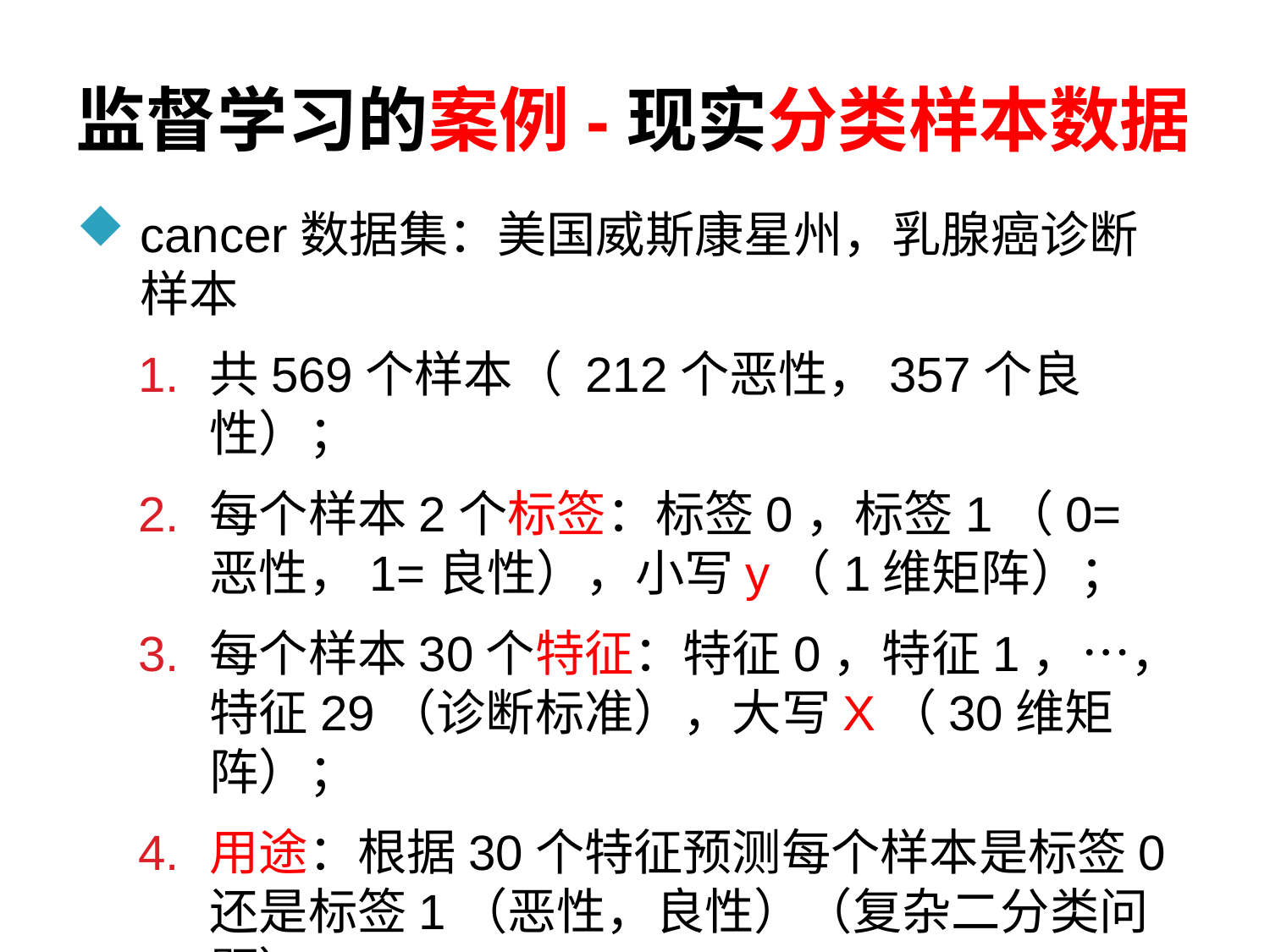

# 监督学习的案例-现实分类样本数据
cancer数据集：美国威斯康星州，乳腺癌诊断样本
共569个样本（ 212个恶性，357个良性）；
每个样本2个标签：标签0，标签1（0=恶性，1=良性），小写y（1维矩阵）；
每个样本30个特征：特征0，特征1，…，特征29（诊断标准），大写X（30维矩阵）；
用途：根据30个特征预测每个样本是标签0还是标签1（恶性，良性）（复杂二分类问题）。